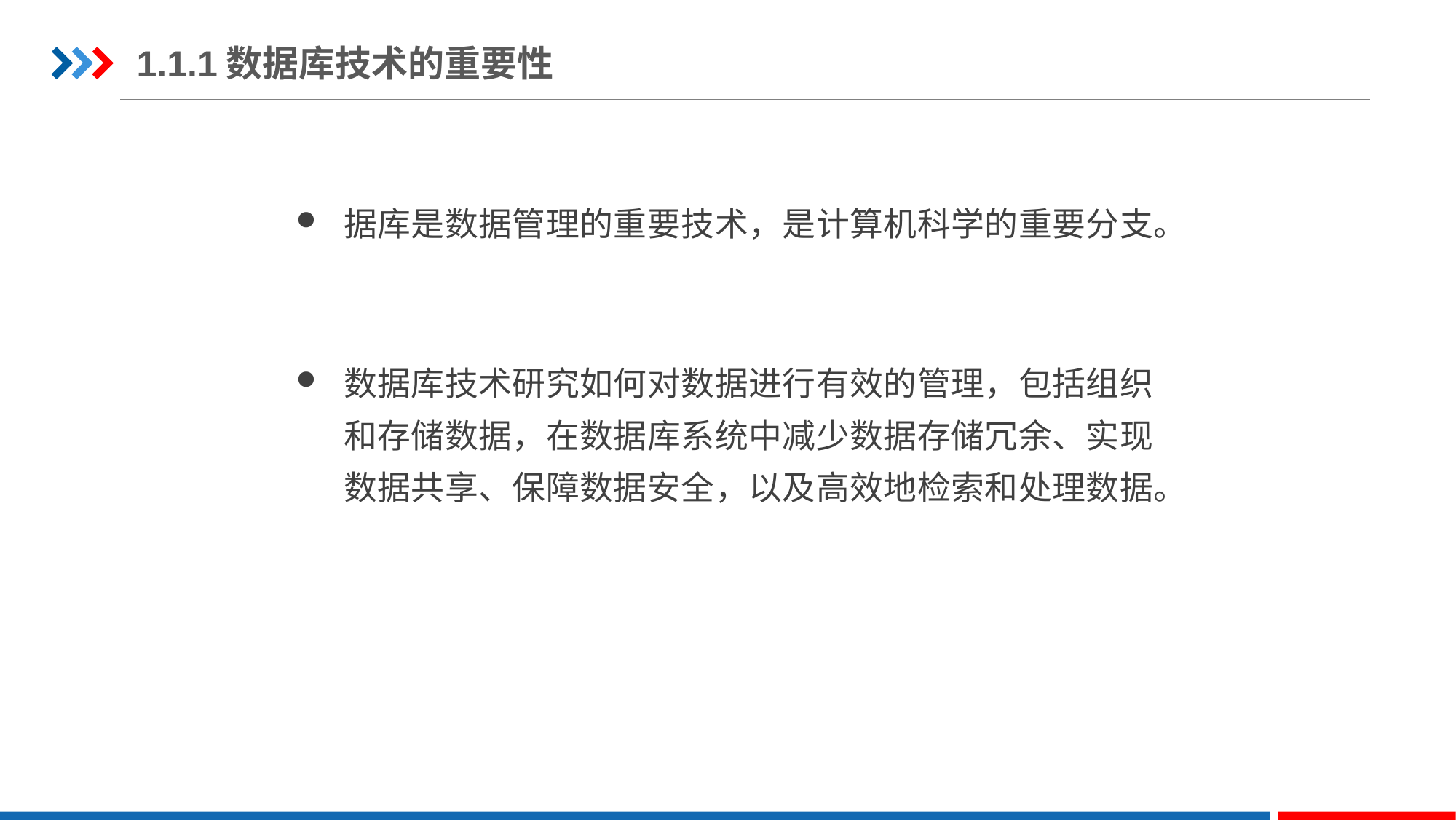

1.1.1数据库技术的重要性
据库是数据管理的重要技术，是计算机科学的重要分支。
数据库技术研究如何对数据进行有效的管理，包括组织和存储数据，在数据库系统中减少数据存储冗余、实现数据共享、保障数据安全，以及高效地检索和处理数据。